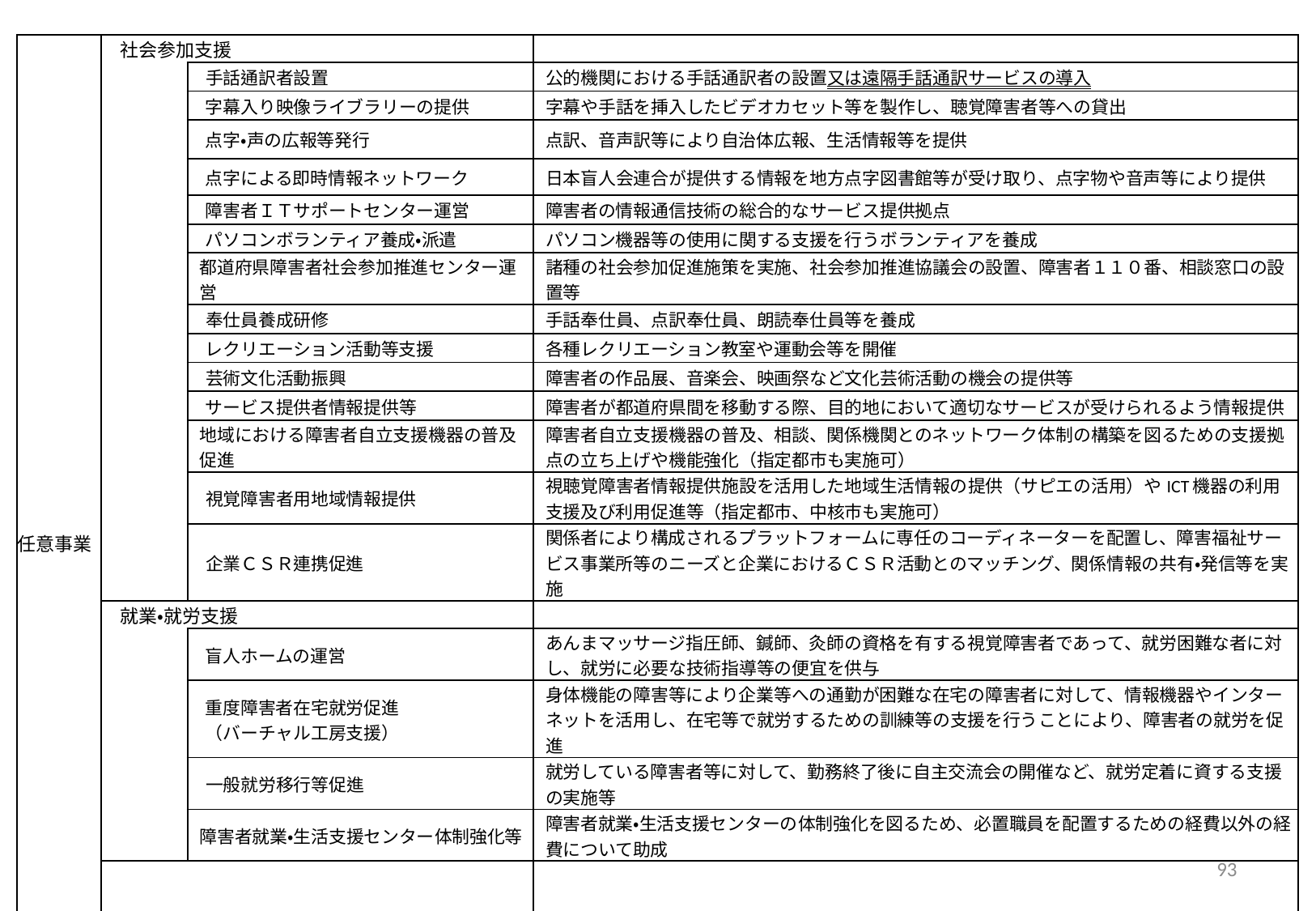

| 任意事業 | 社会参加支援 |  |  |
| --- | --- | --- | --- |
|  |  | 手話通訳者設置 | 公的機関における手話通訳者の設置又は遠隔手話通訳サービスの導入 |
|  |  | 字幕入り映像ライブラリーの提供 | 字幕や手話を挿入したビデオカセット等を製作し、聴覚障害者等への貸出 |
|  |  | 点字・声の広報等発行 | 点訳、音声訳等により自治体広報、生活情報等を提供 |
|  |  | 点字による即時情報ネットワーク | 日本盲人会連合が提供する情報を地方点字図書館等が受け取り、点字物や音声等により提供 |
|  |  | 障害者ＩＴサポートセンター運営 | 障害者の情報通信技術の総合的なサービス提供拠点 |
|  |  | パソコンボランティア養成・派遣 | パソコン機器等の使用に関する支援を行うボランティアを養成 |
|  |  | 都道府県障害者社会参加推進センター運営 | 諸種の社会参加促進施策を実施、社会参加推進協議会の設置、障害者１１０番、相談窓口の設置等 |
|  |  | 奉仕員養成研修 | 手話奉仕員、点訳奉仕員、朗読奉仕員等を養成 |
|  |  | レクリエーション活動等支援 | 各種レクリエーション教室や運動会等を開催 |
|  |  | 芸術文化活動振興 | 障害者の作品展、音楽会、映画祭など文化芸術活動の機会の提供等 |
|  |  | サービス提供者情報提供等 | 障害者が都道府県間を移動する際、目的地において適切なサービスが受けられるよう情報提供 |
|  |  | 地域における障害者自立支援機器の普及促進 | 障害者自立支援機器の普及、相談、関係機関とのネットワーク体制の構築を図るための支援拠点の立ち上げや機能強化（指定都市も実施可） |
|  |  | 視覚障害者用地域情報提供 | 視聴覚障害者情報提供施設を活用した地域生活情報の提供（サピエの活用）やICT機器の利用支援及び利用促進等（指定都市、中核市も実施可） |
|  |  | 企業ＣＳＲ連携促進 | 関係者により構成されるプラットフォームに専任のコーディネーターを配置し、障害福祉サービス事業所等のニーズと企業におけるＣＳＲ活動とのマッチング、関係情報の共有・発信等を実施 |
|  | 就業・就労支援 |  |  |
|  |  | 盲人ホームの運営 | あんまマッサージ指圧師、鍼師、灸師の資格を有する視覚障害者であって、就労困難な者に対し、就労に必要な技術指導等の便宜を供与 |
|  |  | 重度障害者在宅就労促進 　（バーチャル工房支援） | 身体機能の障害等により企業等への通勤が困難な在宅の障害者に対して、情報機器やインターネットを活用し、在宅等で就労するための訓練等の支援を行うことにより、障害者の就労を促進 |
|  |  | 一般就労移行等促進 | 就労している障害者等に対して、勤務終了後に自主交流会の開催など、就労定着に資する支援の実施等 |
|  |  | 障害者就業・生活支援センター体制強化等 | 障害者就業・生活支援センターの体制強化を図るため、必置職員を配置するための経費以外の経費について助成 |
|  | 重度障害者に係る市町村特別支援 |  | 訪問系サービスの支給額が国庫負担基準を超えた市町村に対し、都道府県が一定の財政支援 |
| 特別支援事業 |  |  | 必須事業の実施が遅れている地域の支援や実施水準に格差が見られる事業の充実 |
93